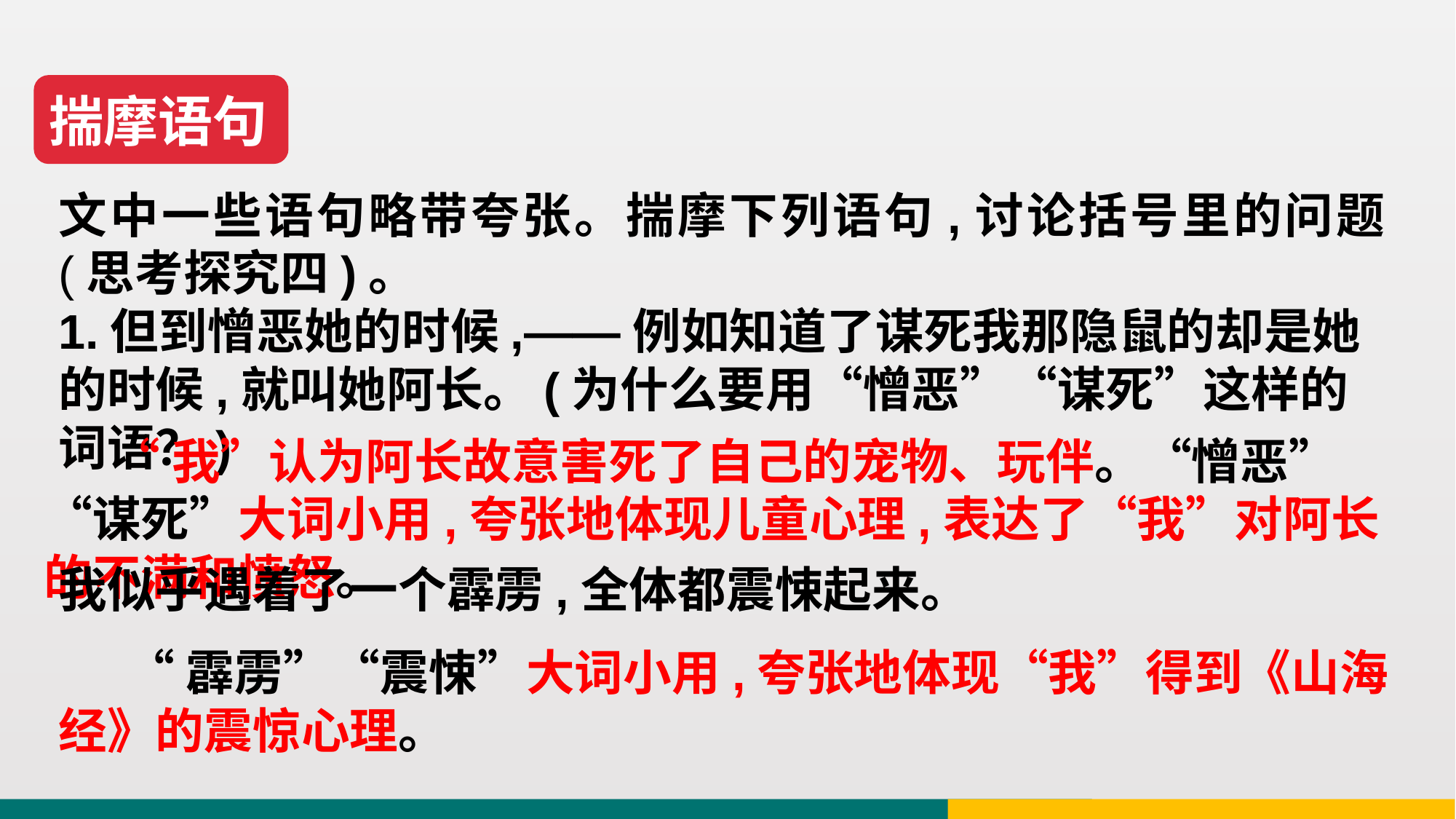

揣摩语句
文中一些语句略带夸张。揣摩下列语句,讨论括号里的问题(思考探究四)。
1.但到憎恶她的时候,——例如知道了谋死我那隐鼠的却是她的时候,就叫她阿长。(为什么要用“憎恶”“谋死”这样的词语？)
       “我”认为阿长故意害死了自己的宠物、玩伴。“憎恶”“谋死”大词小用,夸张地体现儿童心理,表达了“我”对阿长的不满和愤怒。
我似乎遇着了一个霹雳,全体都震悚起来。
       “霹雳”“震悚”大词小用,夸张地体现“我”得到《山海经》的震惊心理。